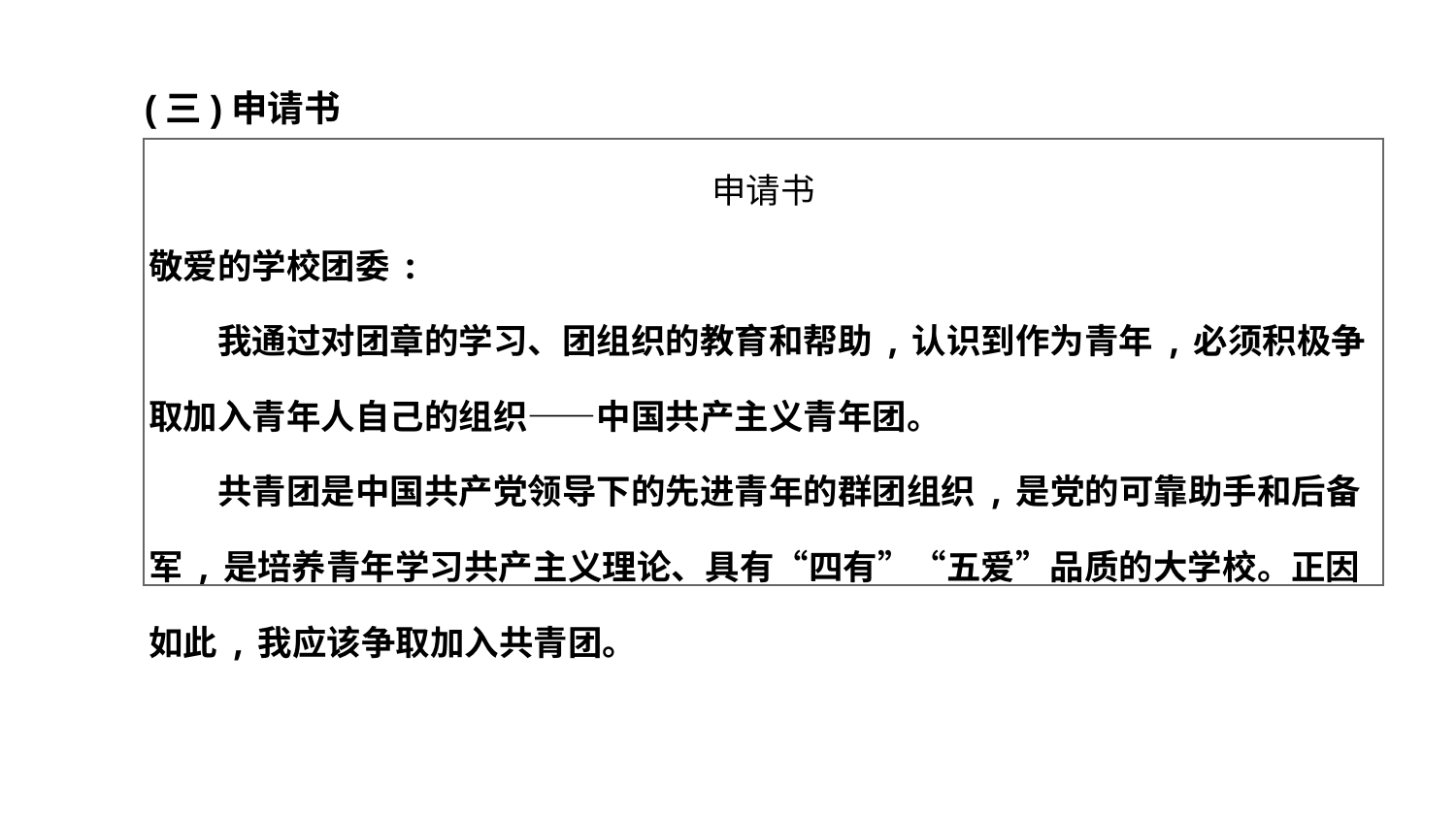

(三)申请书
| 申请书 敬爱的学校团委: 　　我通过对团章的学习、团组织的教育和帮助,认识到作为青年,必须积极争取加入青年人自己的组织——中国共产主义青年团。 　　共青团是中国共产党领导下的先进青年的群团组织,是党的可靠助手和后备军,是培养青年学习共产主义理论、具有“四有”“五爱”品质的大学校。正因如此,我应该争取加入共青团。 |
| --- |